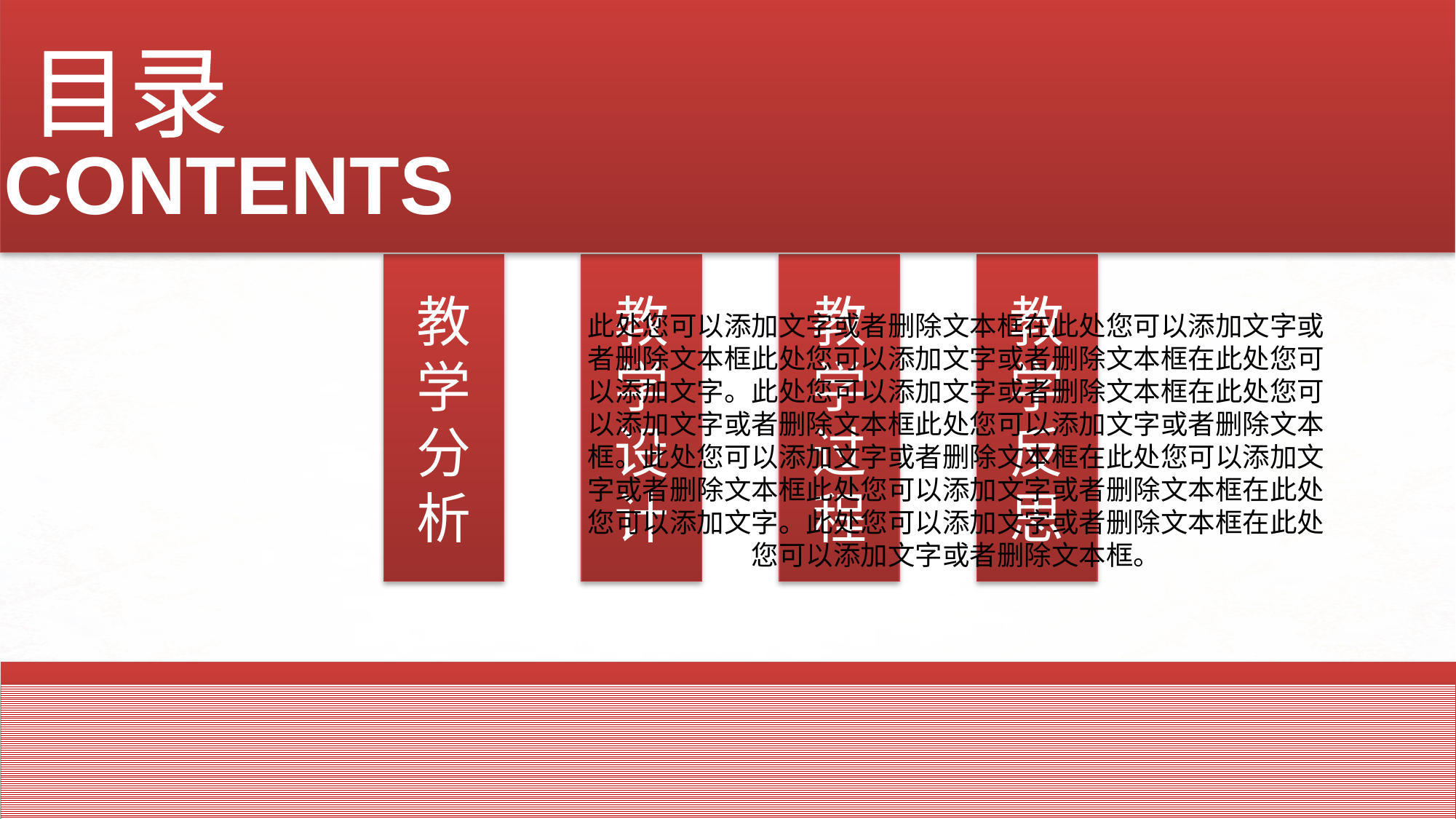

CONTENTS

目录
教学分析
教学设计
教学过程
教学反思
此处您可以添加文字或者删除文本框在此处您可以添加文字或者删除文本框此处您可以添加文字或者删除文本框在此处您可以添加文字。此处您可以添加文字或者删除文本框在此处您可以添加文字或者删除文本框此处您可以添加文字或者删除文本框。此处您可以添加文字或者删除文本框在此处您可以添加文字或者删除文本框此处您可以添加文字或者删除文本框在此处您可以添加文字。此处您可以添加文字或者删除文本框在此处您可以添加文字或者删除文本框。